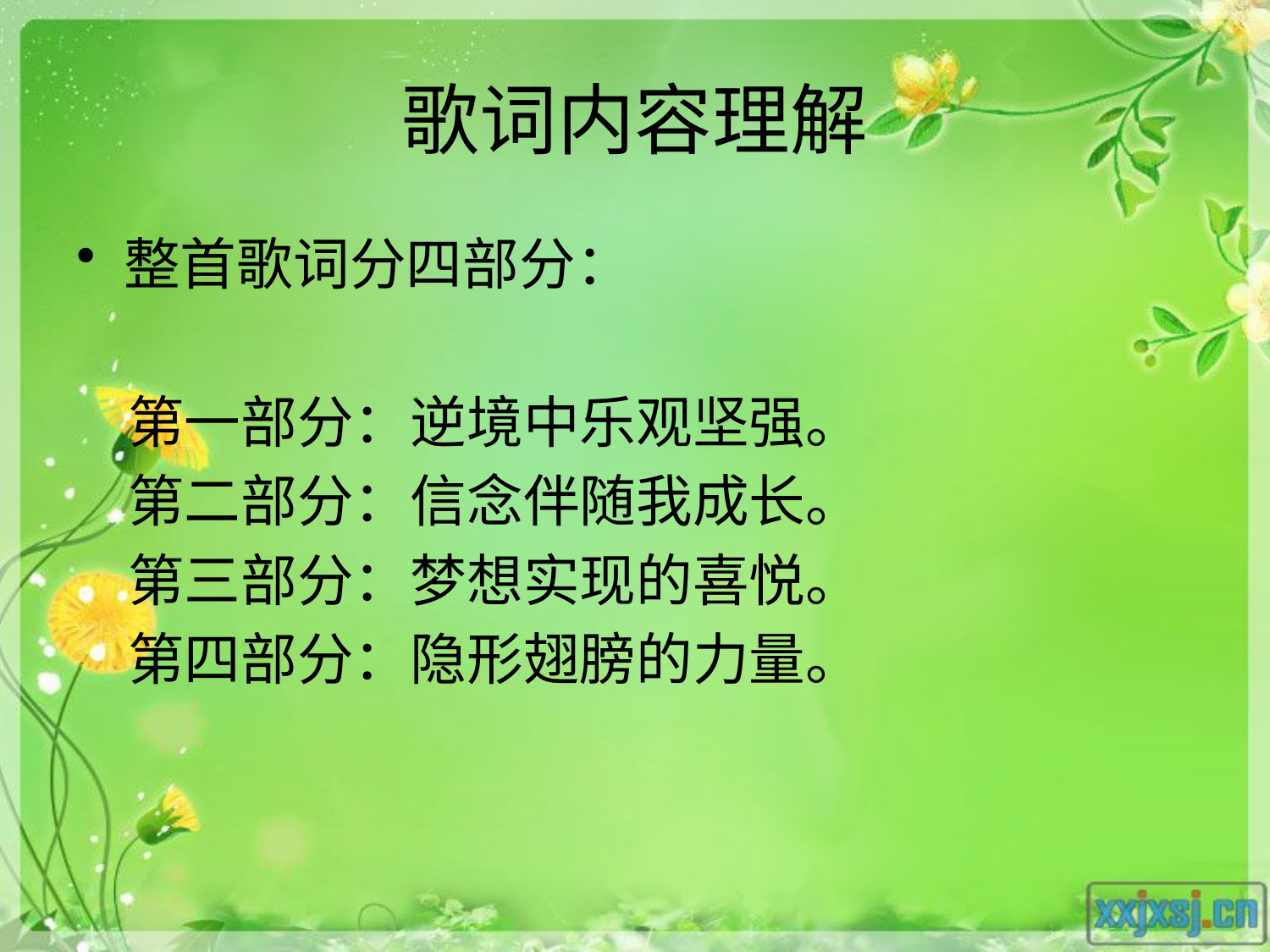

# 歌词内容理解
整首歌词分四部分：

   第一部分：逆境中乐观坚强。
   第二部分：信念伴随我成长。
   第三部分：梦想实现的喜悦。
   第四部分：隐形翅膀的力量。